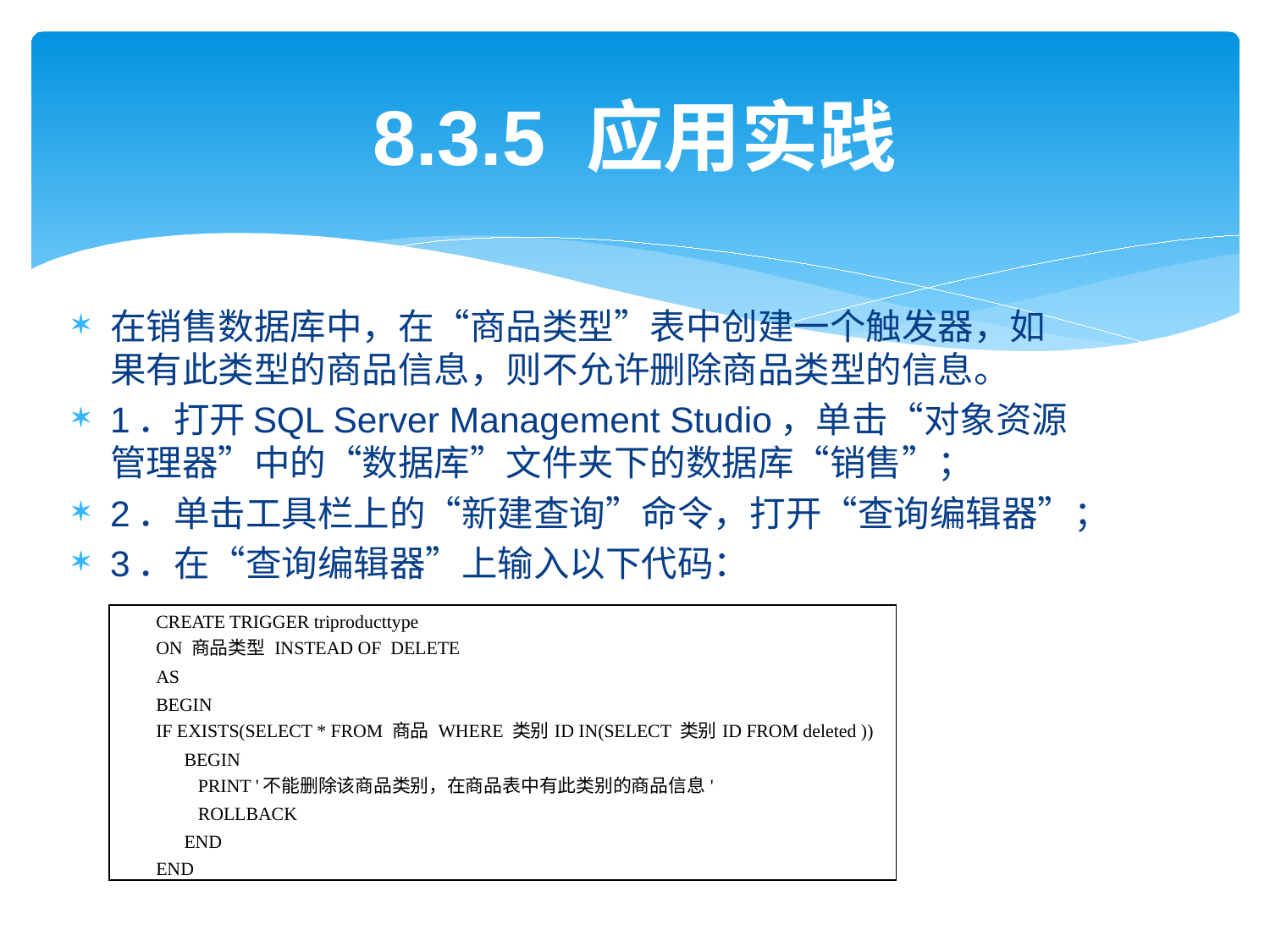

# 8.3.5 应用实践
在销售数据库中，在“商品类型”表中创建一个触发器，如果有此类型的商品信息，则不允许删除商品类型的信息。
1．打开SQL Server Management Studio，单击“对象资源管理器”中的“数据库”文件夹下的数据库“销售”；
2．单击工具栏上的“新建查询”命令，打开“查询编辑器”；
3．在“查询编辑器”上输入以下代码：
| CREATE TRIGGER triproducttype ON 商品类型 INSTEAD OF DELETE AS BEGIN IF EXISTS(SELECT \* FROM 商品 WHERE 类别ID IN(SELECT 类别ID FROM deleted )) BEGIN PRINT '不能删除该商品类别，在商品表中有此类别的商品信息' ROLLBACK END END |
| --- |